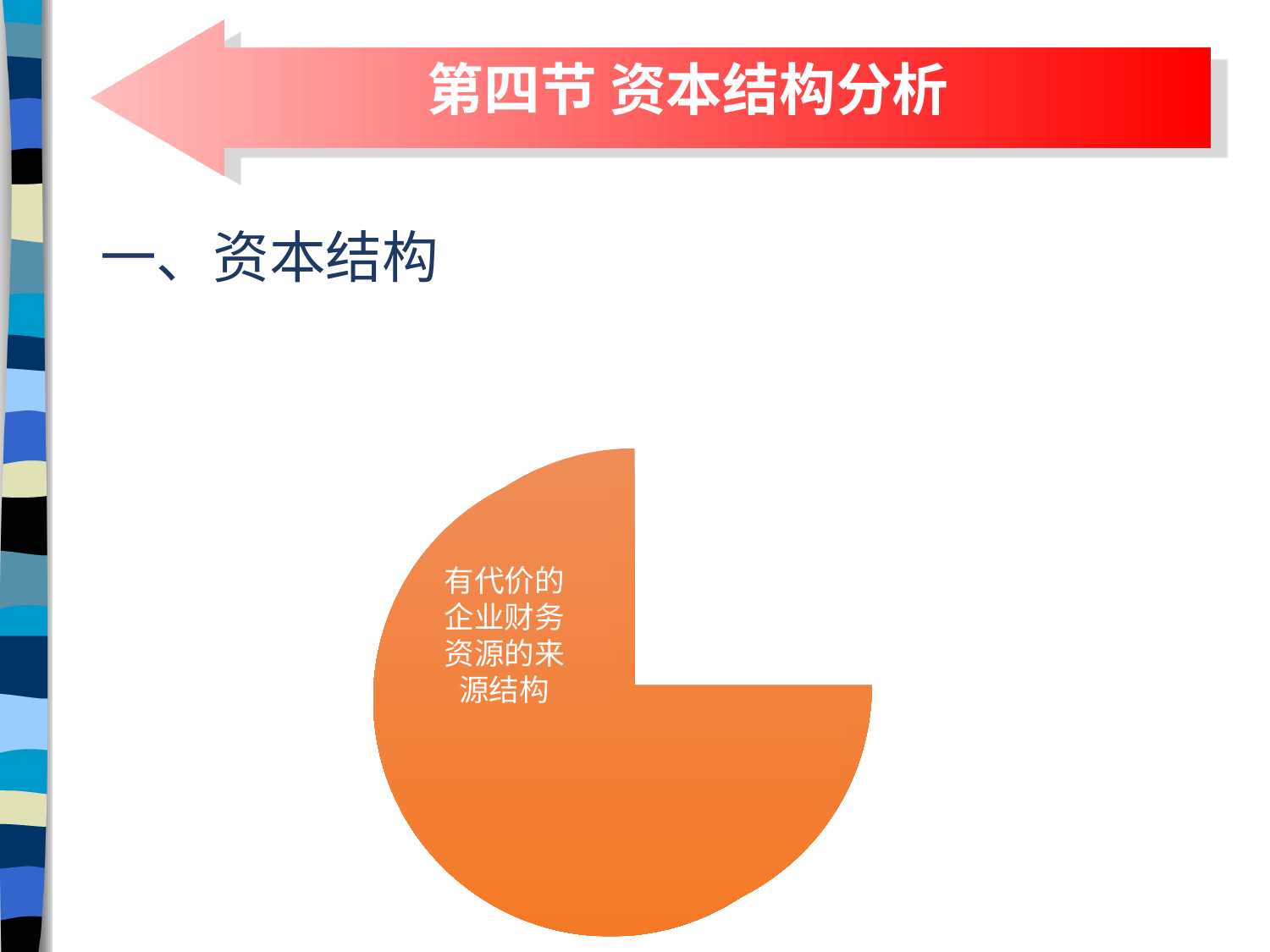

# 第四节 资本结构分析
一、资本结构
股权结构
有代价的企业财务资源的来源结构
企业资产负债表中“负债与所有者权益”的结构